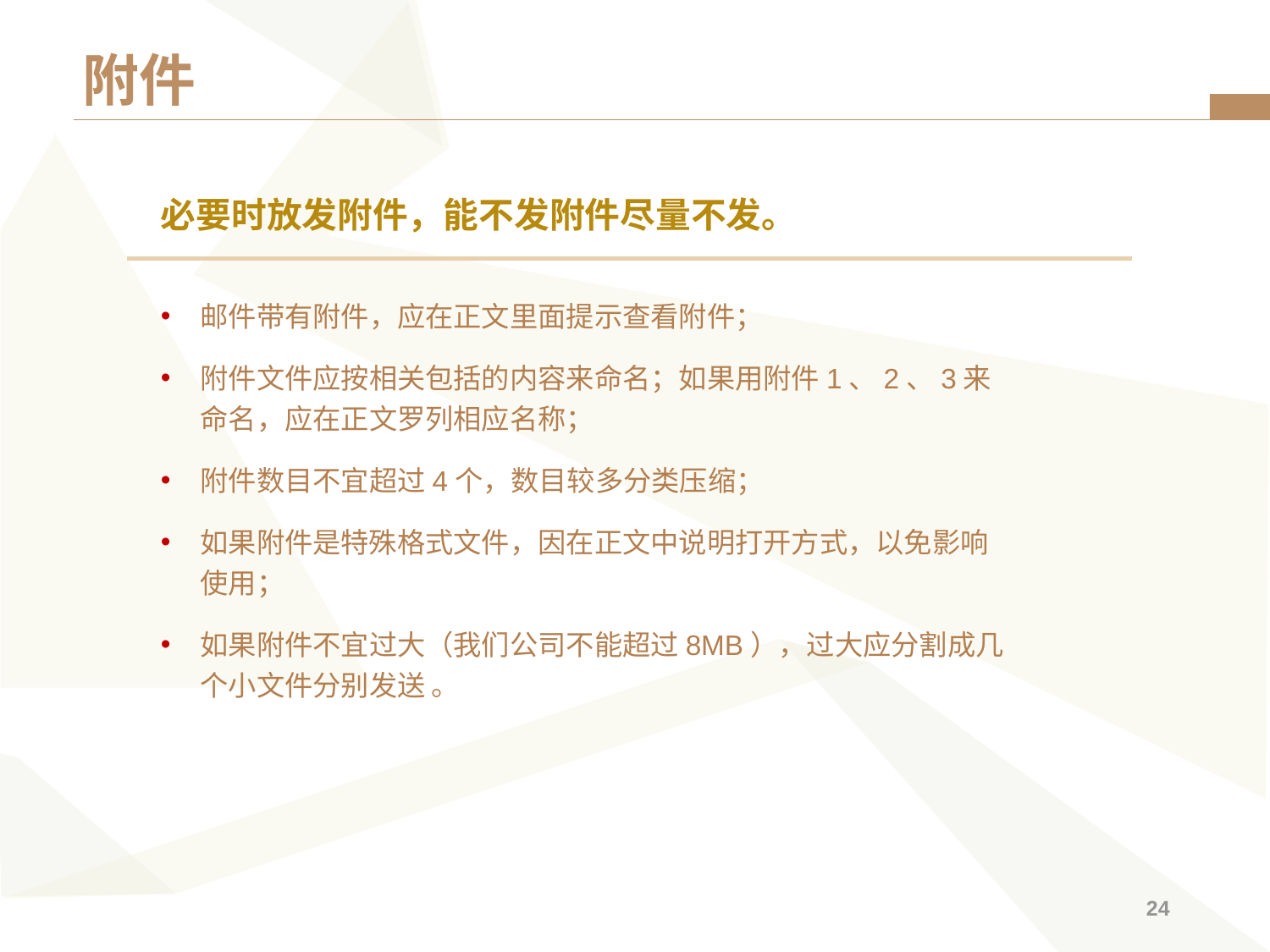

# 附件
必要时放发附件，能不发附件尽量不发。
邮件带有附件，应在正文里面提示查看附件；
附件文件应按相关包括的内容来命名；如果用附件1、2、3来命名，应在正文罗列相应名称；
附件数目不宜超过4个，数目较多分类压缩；
如果附件是特殊格式文件，因在正文中说明打开方式，以免影响使用；
如果附件不宜过大（我们公司不能超过8MB），过大应分割成几个小文件分别发送 。
24